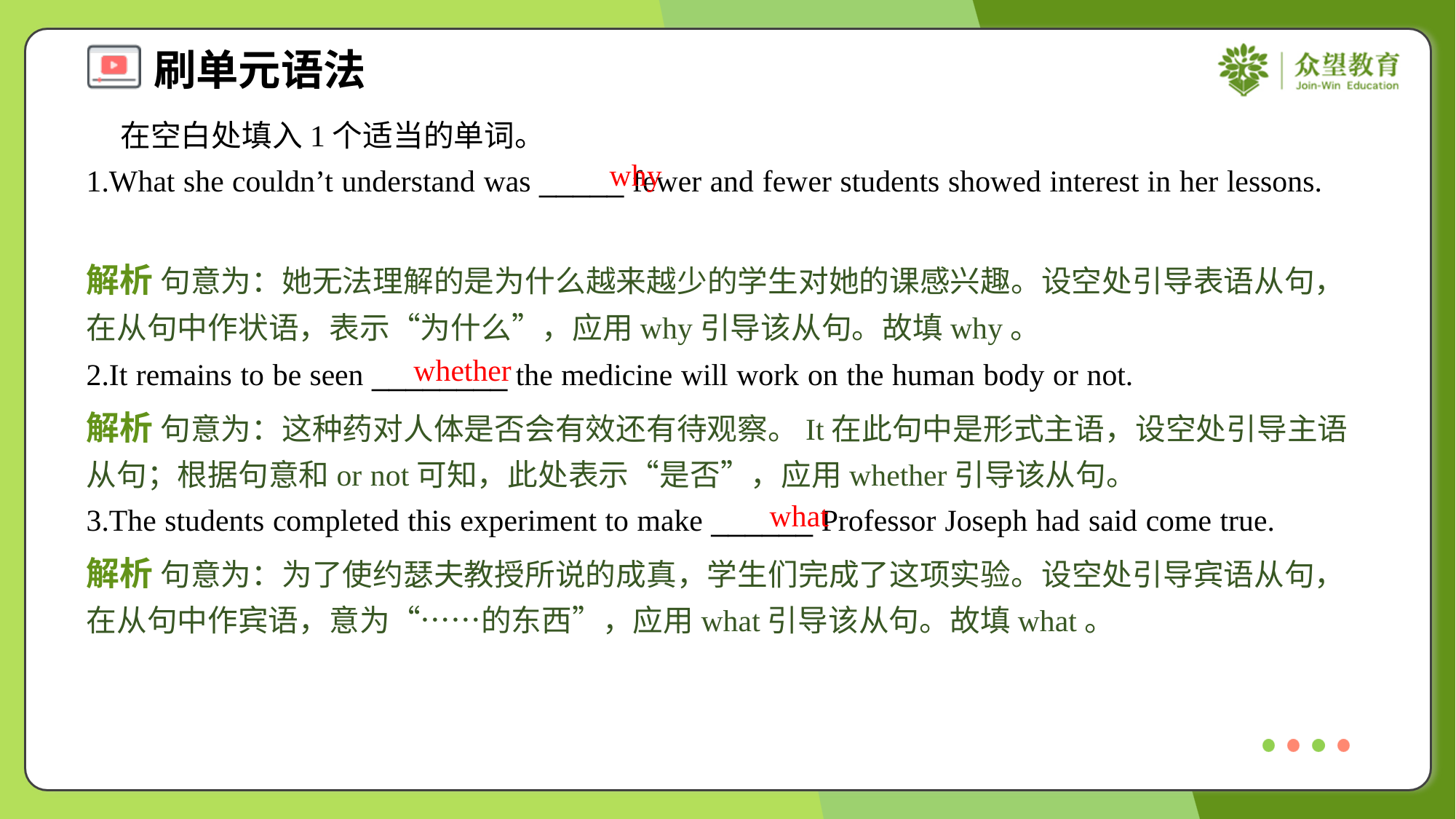

在空白处填入1个适当的单词。
1.What she couldn’t understand was _____ fewer and fewer students showed interest in her lessons.
why
解析 句意为：她无法理解的是为什么越来越少的学生对她的课感兴趣。设空处引导表语从句，在从句中作状语，表示“为什么”，应用why引导该从句。故填why。
whether
2.It remains to be seen ________ the medicine will work on the human body or not.
解析 句意为：这种药对人体是否会有效还有待观察。It在此句中是形式主语，设空处引导主语从句；根据句意和or not可知，此处表示“是否”，应用whether引导该从句。
what
3.The students completed this experiment to make ______ Professor Joseph had said come true.
解析 句意为：为了使约瑟夫教授所说的成真，学生们完成了这项实验。设空处引导宾语从句，在从句中作宾语，意为“……的东西”，应用what引导该从句。故填what。